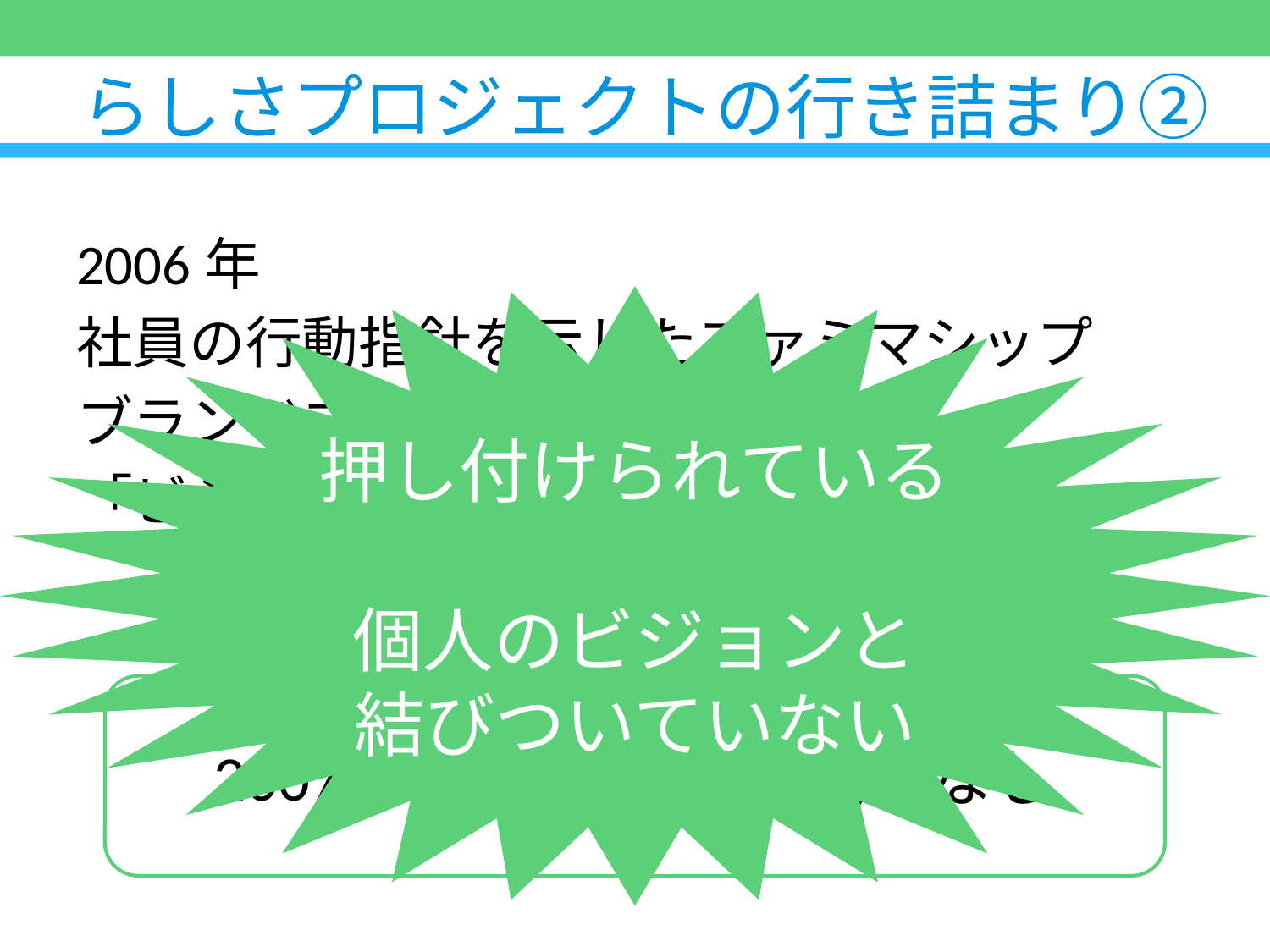

# らしさプロジェクトの行き詰まり②

2006年
社員の行動指針を示したファミマシップ
ブランドブックを配布
「ビジョンの普及」目指すも…
押し付けられている

個人のビジョンと
結びついていない

2007年の意識調査で変化なし